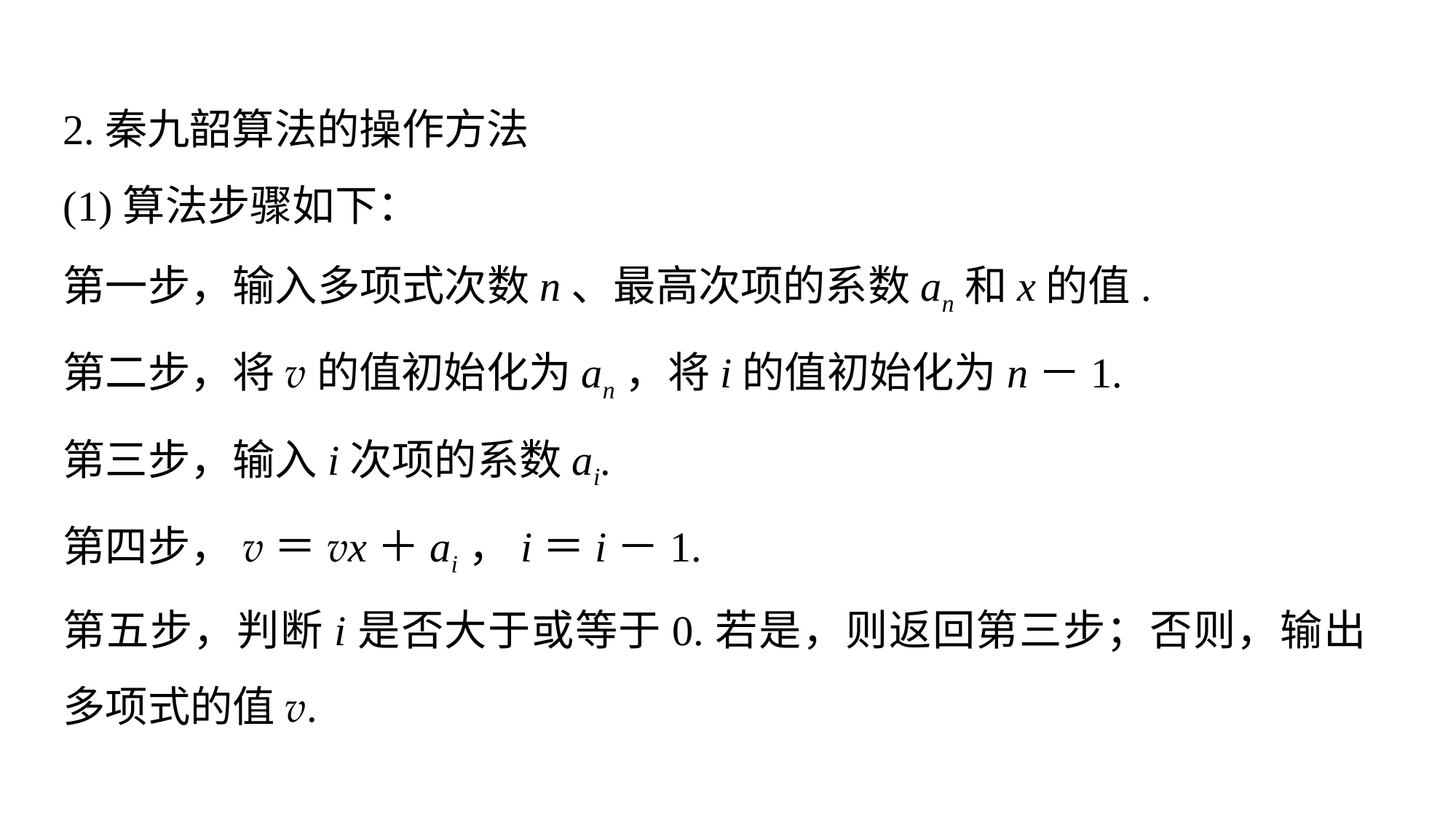

2.秦九韶算法的操作方法
(1)算法步骤如下：
第一步，输入多项式次数n、最高次项的系数an和x的值.
第二步，将v的值初始化为an，将i的值初始化为n－1.
第三步，输入i次项的系数ai.
第四步，v＝vx＋ai，i＝i－1.
第五步，判断i是否大于或等于0.若是，则返回第三步；否则，输出多项式的值v.